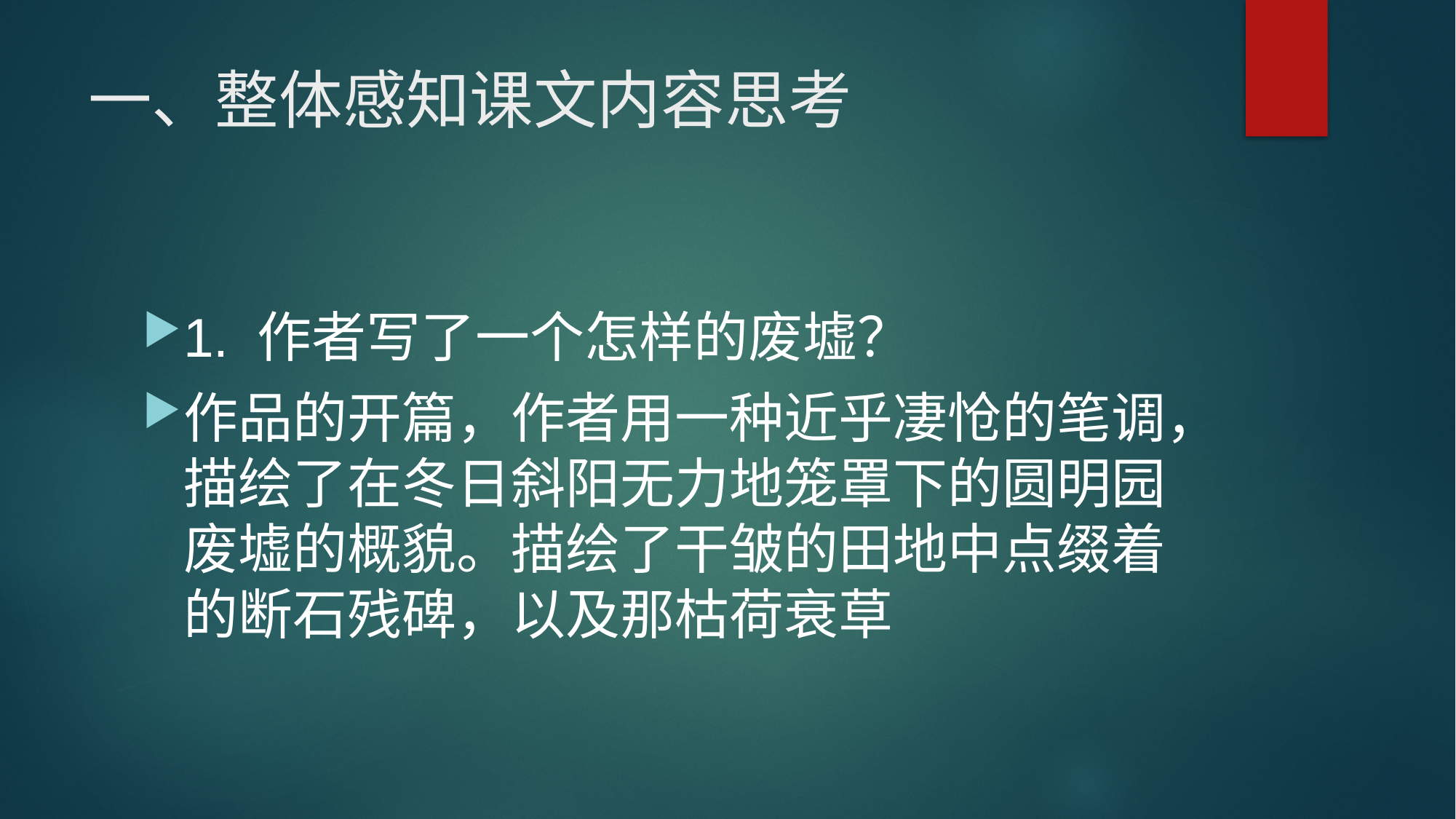

# 一、整体感知课文内容思考

1. 作者写了一个怎样的废墟？
作品的开篇，作者用一种近乎凄怆的笔调，描绘了在冬日斜阳无力地笼罩下的圆明园废墟的概貌。描绘了干皱的田地中点缀着的断石残碑，以及那枯荷衰草